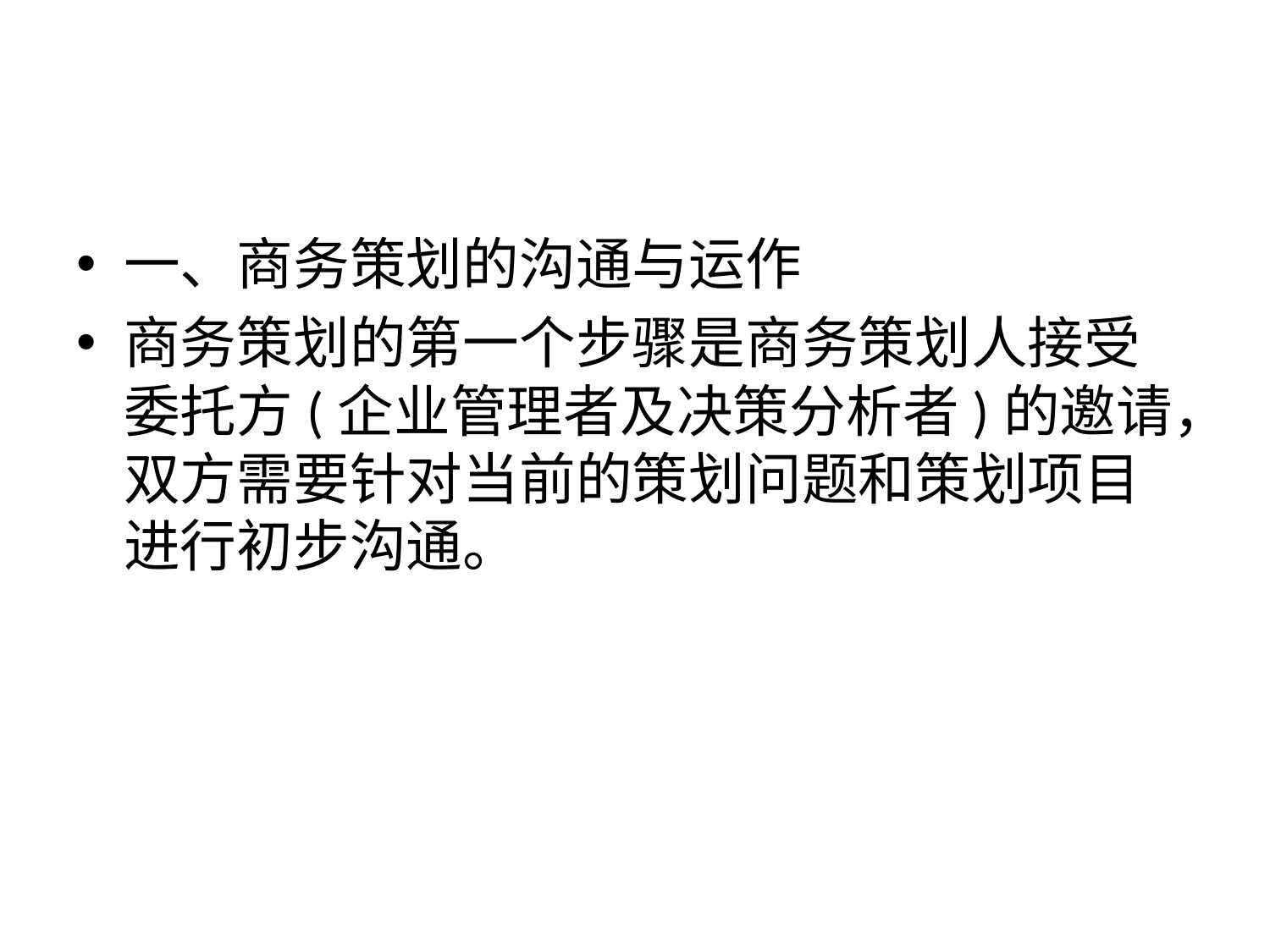

#
一、商务策划的沟通与运作
商务策划的第一个步骤是商务策划人接受委托方(企业管理者及决策分析者)的邀请，双方需要针对当前的策划问题和策划项目进行初步沟通。